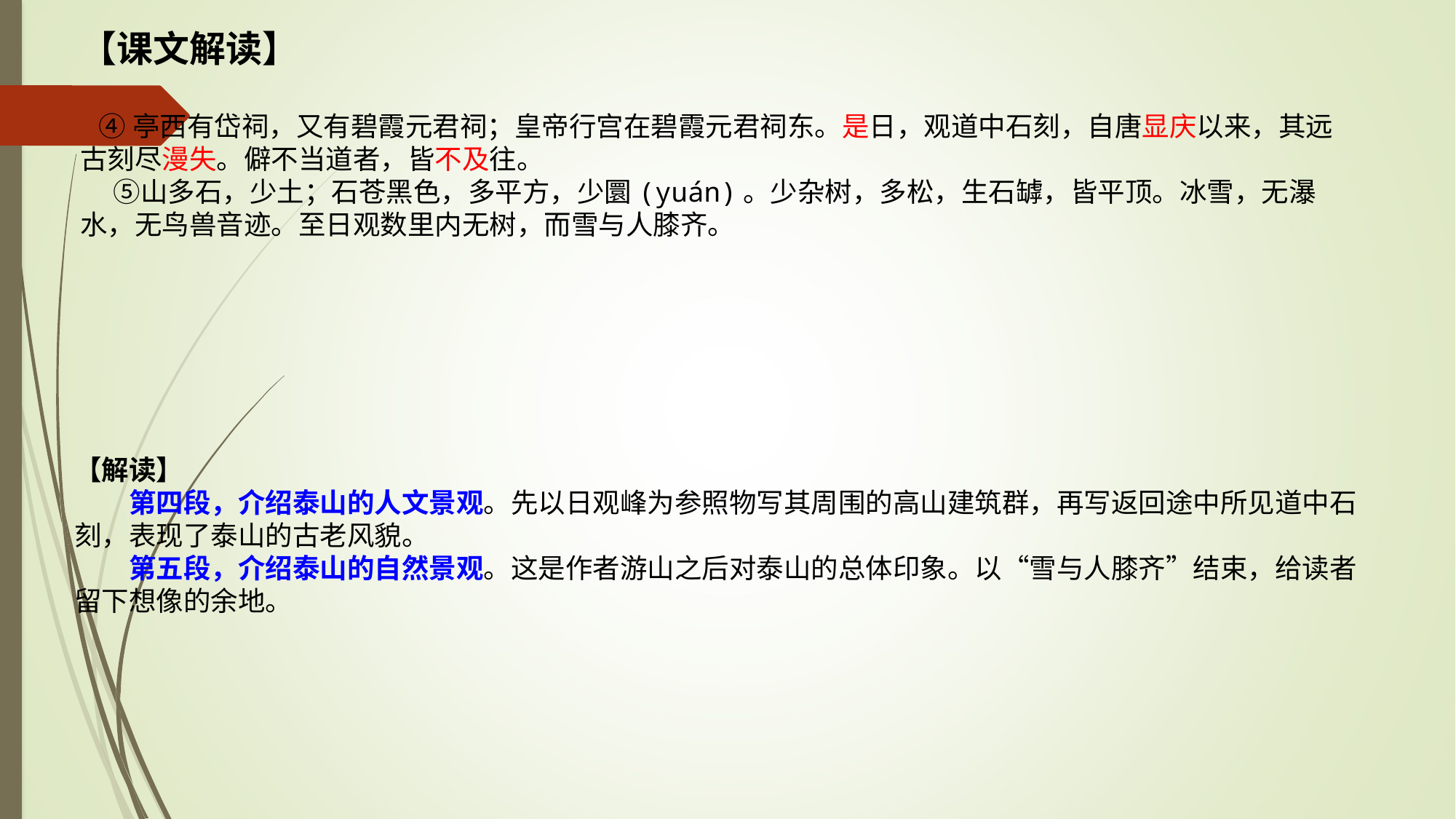

【课文解读】
   ④亭西有岱祠，又有碧霞元君祠；皇帝行宫在碧霞元君祠东。是日，观道中石刻，自唐显庆以来，其远古刻尽漫失。僻不当道者，皆不及往。
　 ⑤山多石，少土；石苍黑色，多平方，少圜(yuán)。少杂树，多松，生石罅，皆平顶。冰雪，无瀑水，无鸟兽音迹。至日观数里内无树，而雪与人膝齐。

【解读】
　　第四段，介绍泰山的人文景观。先以日观峰为参照物写其周围的高山建筑群，再写返回途中所见道中石刻，表现了泰山的古老风貌。
　　第五段，介绍泰山的自然景观。这是作者游山之后对泰山的总体印象。以“雪与人膝齐”结束，给读者留下想像的余地。